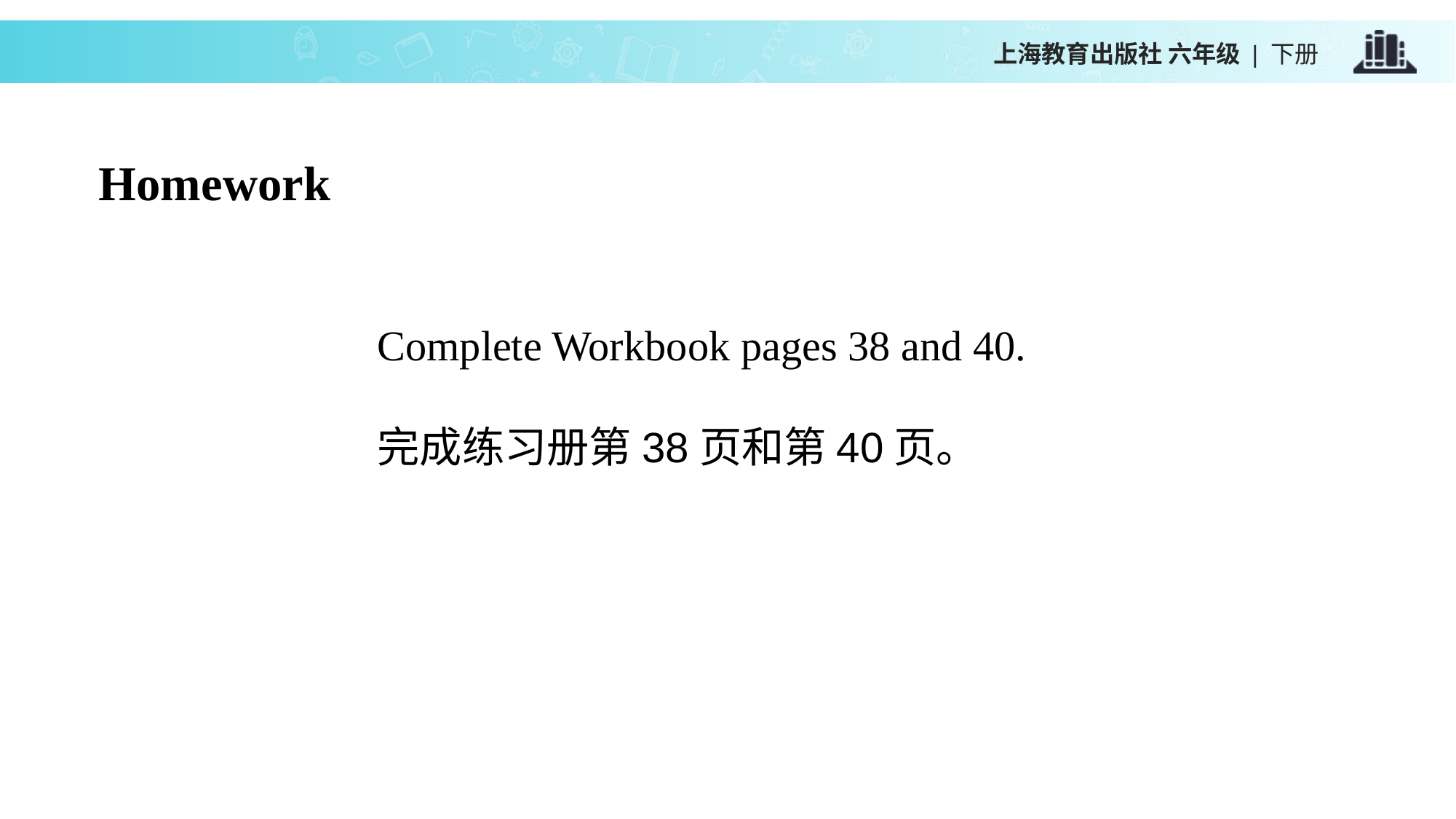

上海教育出版社 六年级 | 下册
Homework

Complete Workbook pages 38 and 40.

完成练习册第38页和第40页。